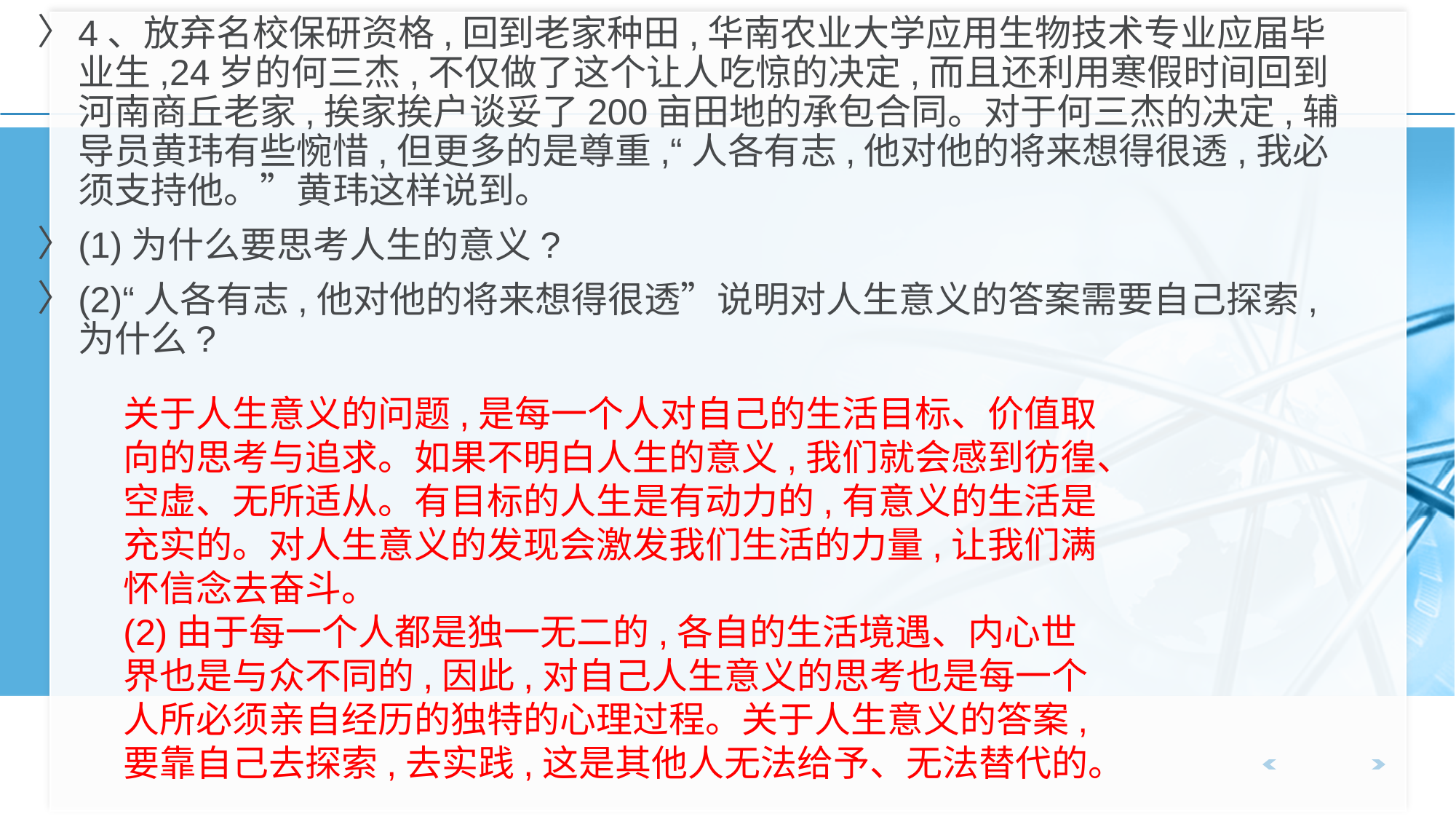

4、放弃名校保研资格,回到老家种田,华南农业大学应用生物技术专业应届毕业生,24岁的何三杰,不仅做了这个让人吃惊的决定,而且还利用寒假时间回到河南商丘老家,挨家挨户谈妥了200亩田地的承包合同。对于何三杰的决定,辅导员黄玮有些惋惜,但更多的是尊重,“人各有志,他对他的将来想得很透,我必须支持他。”黄玮这样说到。
(1)为什么要思考人生的意义?
(2)“人各有志,他对他的将来想得很透”说明对人生意义的答案需要自己探索,为什么?
关于人生意义的问题,是每一个人对自己的生活目标、价值取向的思考与追求。如果不明白人生的意义,我们就会感到彷徨、空虚、无所适从。有目标的人生是有动力的,有意义的生活是充实的。对人生意义的发现会激发我们生活的力量,让我们满怀信念去奋斗。
(2)由于每一个人都是独一无二的,各自的生活境遇、内心世界也是与众不同的,因此,对自己人生意义的思考也是每一个人所必须亲自经历的独特的心理过程。关于人生意义的答案,要靠自己去探索,去实践,这是其他人无法给予、无法替代的。